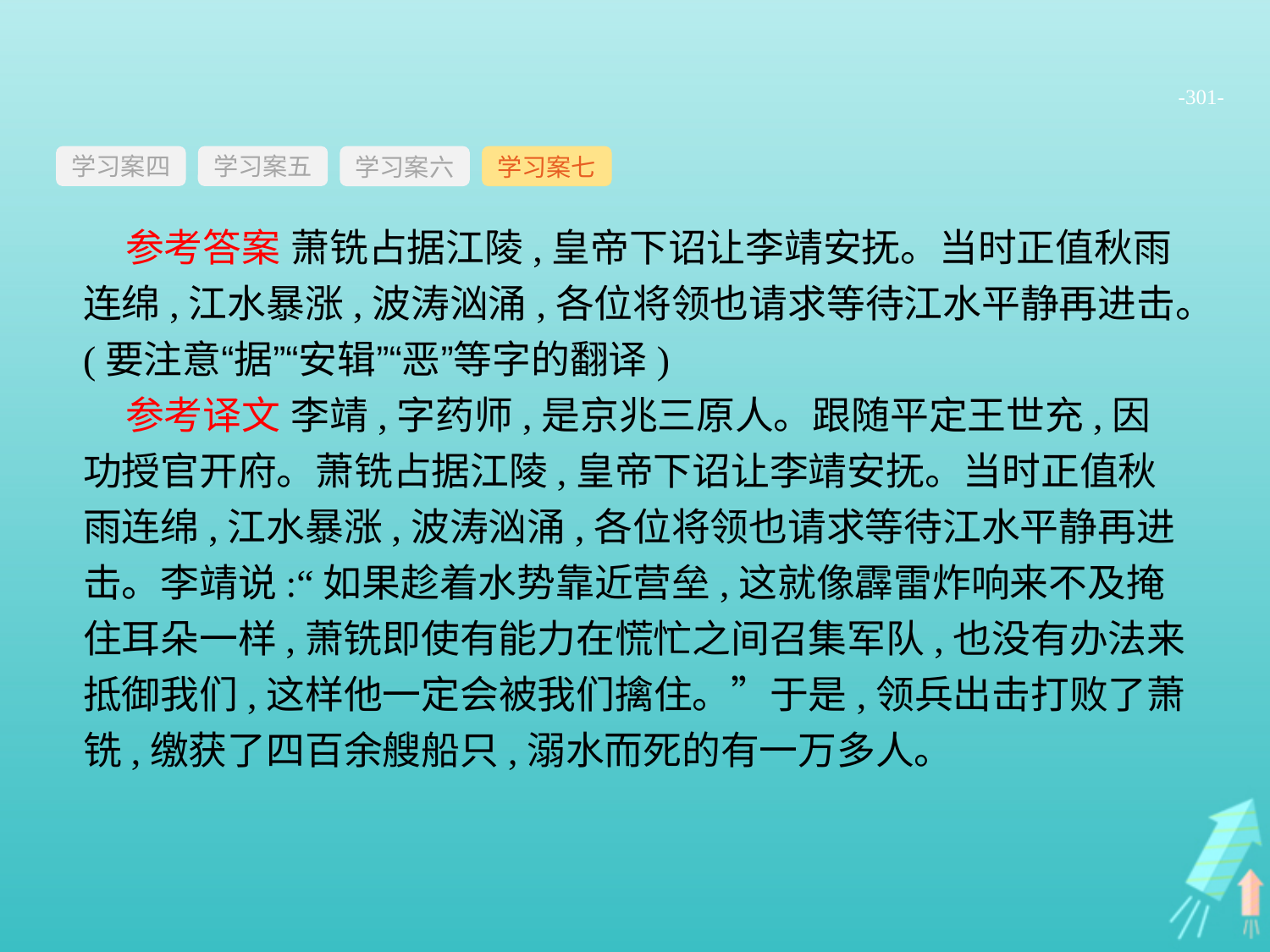

-301-
学习案四
学习案六
学习案七
学习案五
参考答案 萧铣占据江陵,皇帝下诏让李靖安抚。当时正值秋雨连绵,江水暴涨,波涛汹涌,各位将领也请求等待江水平静再进击。(要注意“据”“安辑”“恶”等字的翻译)
参考译文 李靖,字药师,是京兆三原人。跟随平定王世充,因功授官开府。萧铣占据江陵,皇帝下诏让李靖安抚。当时正值秋雨连绵,江水暴涨,波涛汹涌,各位将领也请求等待江水平静再进击。李靖说:“如果趁着水势靠近营垒,这就像霹雷炸响来不及掩住耳朵一样,萧铣即使有能力在慌忙之间召集军队,也没有办法来抵御我们,这样他一定会被我们擒住。”于是,领兵出击打败了萧铣,缴获了四百余艘船只,溺水而死的有一万多人。